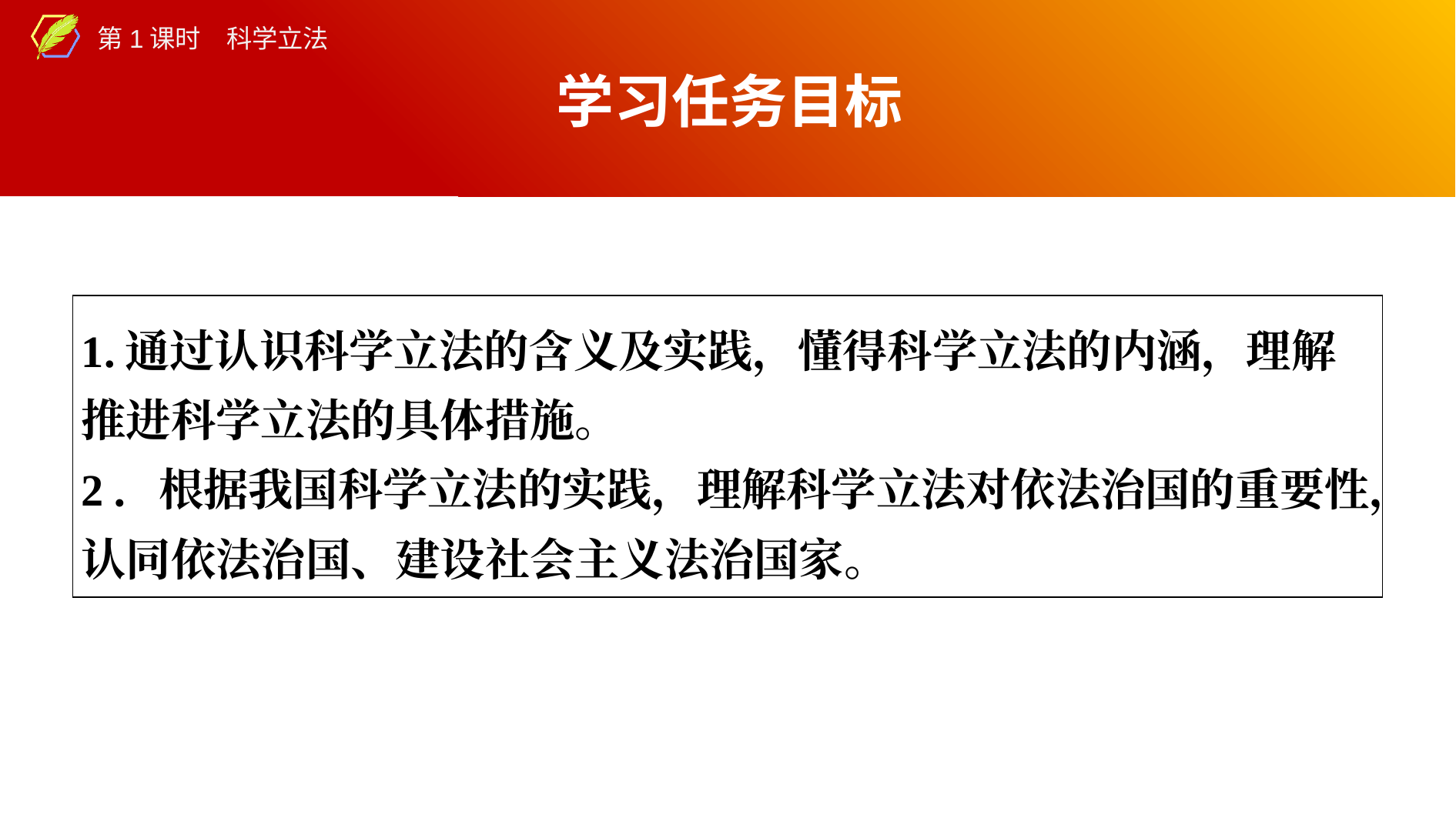

学习任务目标
| 1.通过认识科学立法的含义及实践，懂得科学立法的内涵，理解推进科学立法的具体措施。 2．根据我国科学立法的实践，理解科学立法对依法治国的重要性，认同依法治国、建设社会主义法治国家。 |
| --- |